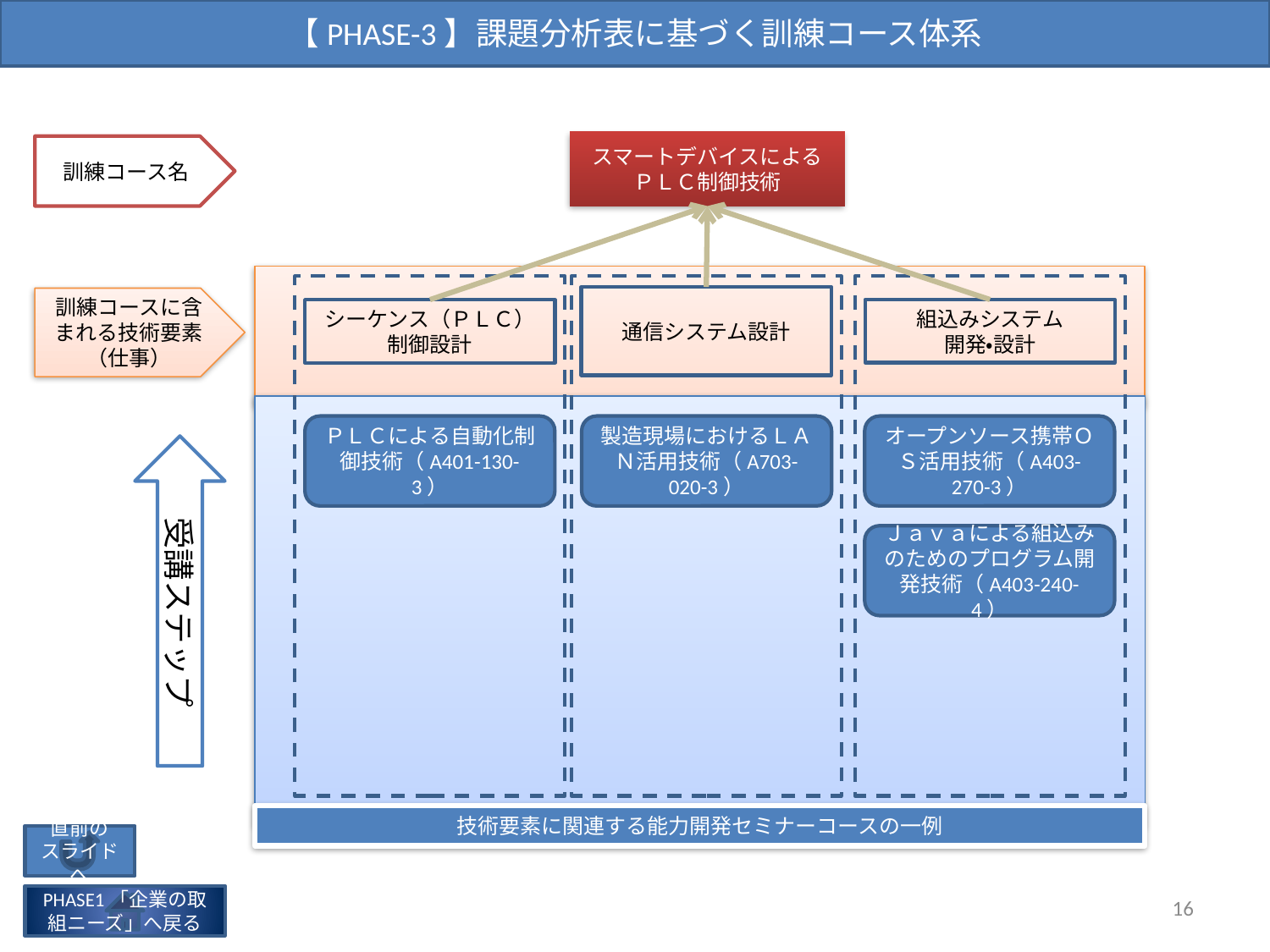

【PHASE-3】課題分析表に基づく訓練コース体系
スマートデバイスによる
ＰＬＣ制御技術
訓練コース名

シーケンス（ＰＬＣ）制御設計

通信システム設計

訓練コースに含まれる技術要素
（仕事）
組込みシステム
開発・設計

ＰＬＣによる自動化制御技術（A401-130-3）
製造現場におけるＬＡＮ活用技術（A703-020-3）
オープンソース携帯ＯＳ活用技術（A403-270-3）
受講ステップ
Ｊａｖａによる組込みのためのプログラム開発技術（A403-240-4）
技術要素に関連する能力開発セミナーコースの一例
直前の
スライドへ
16
PHASE1「企業の取組ニーズ」へ戻る